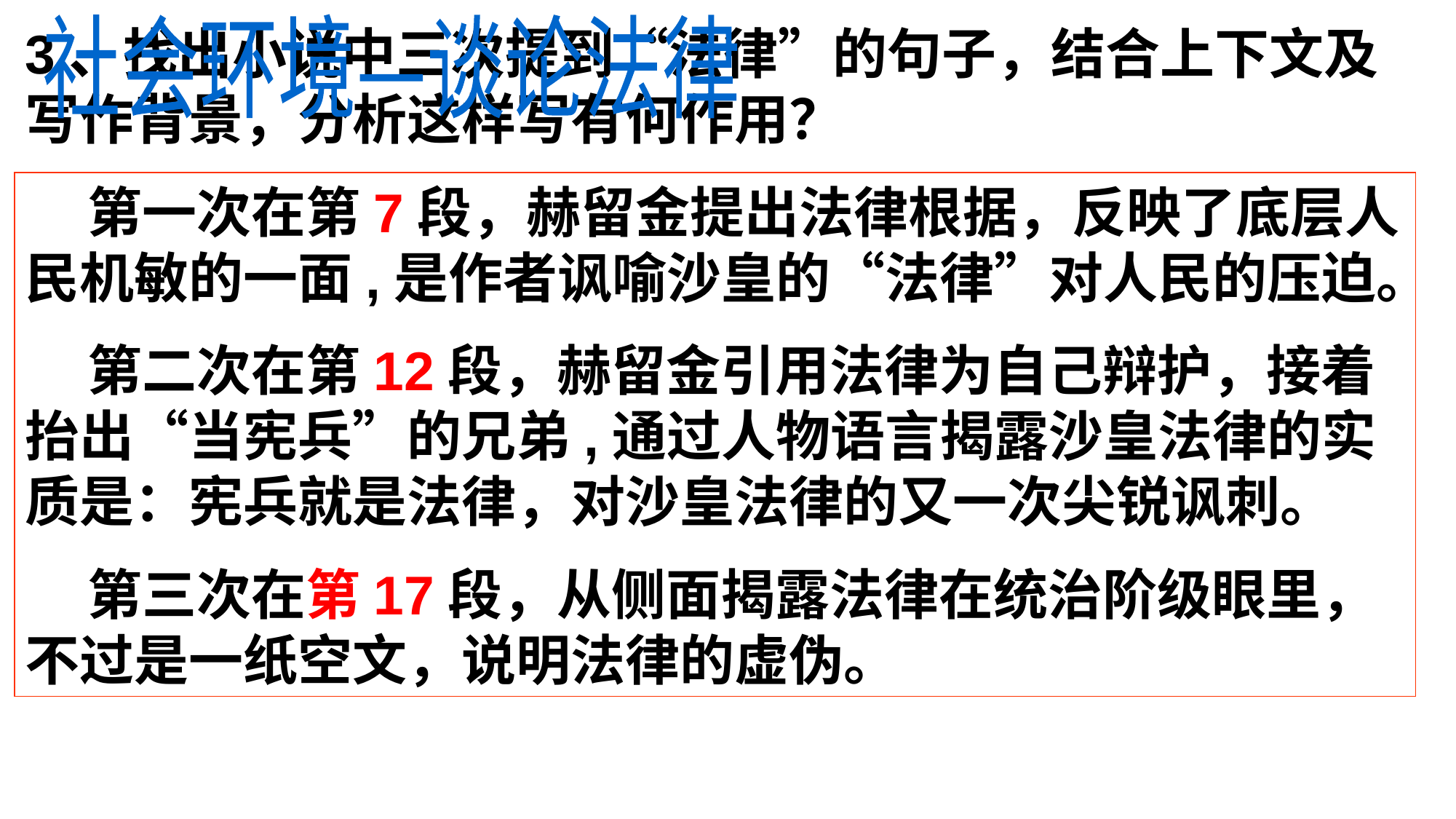

3、找出小说中三次提到“法律”的句子，结合上下文及写作背景，分析这样写有何作用？
社会环境—谈论法律
    第一次在第7段，赫留金提出法律根据，反映了底层人民机敏的一面,是作者讽喻沙皇的“法律”对人民的压迫。
    第二次在第12段，赫留金引用法律为自己辩护，接着抬出“当宪兵”的兄弟,通过人物语言揭露沙皇法律的实质是：宪兵就是法律，对沙皇法律的又一次尖锐讽刺。
    第三次在第17段，从侧面揭露法律在统治阶级眼里，不过是一纸空文，说明法律的虚伪。